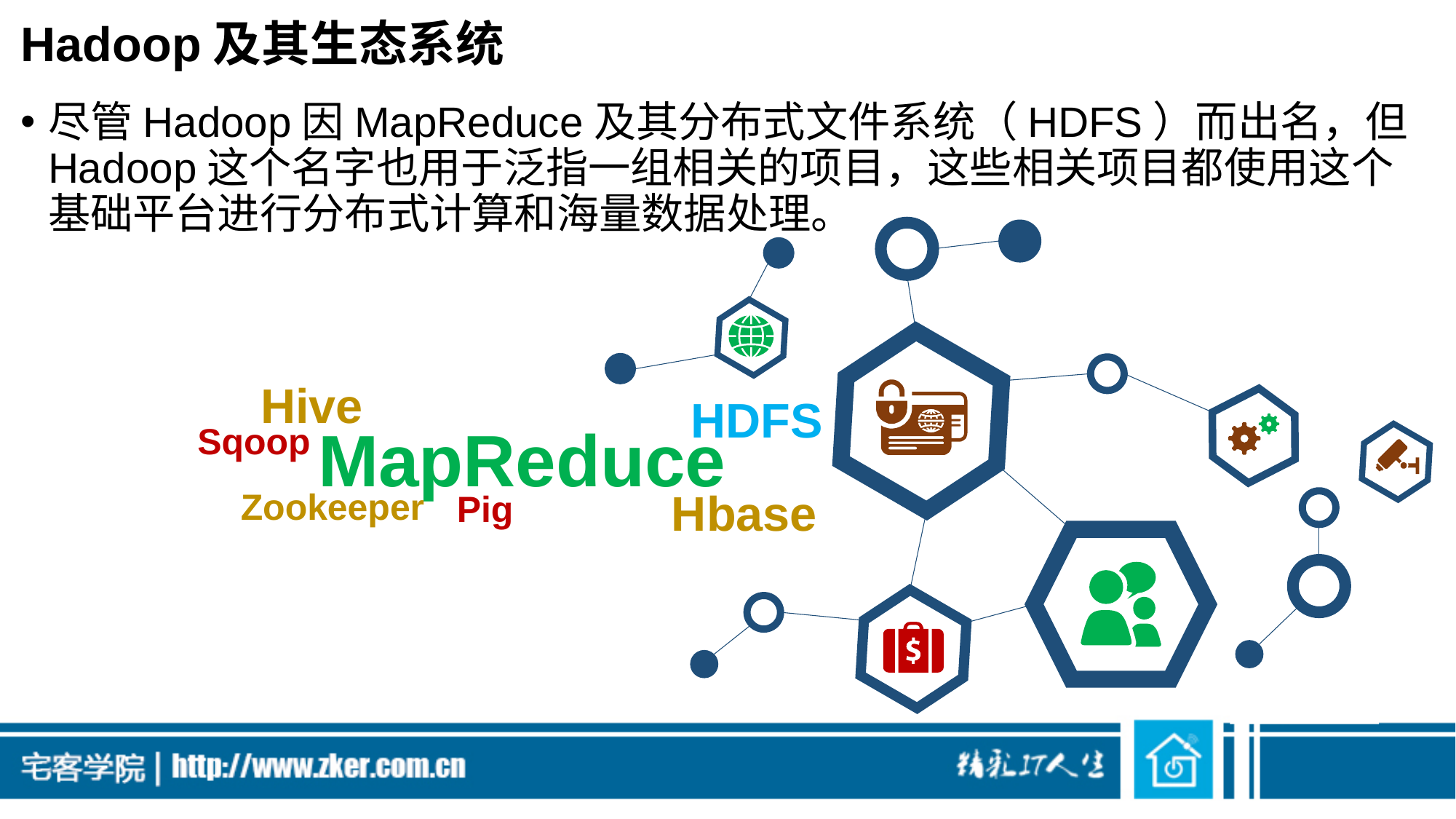

# Hadoop及其生态系统
尽管Hadoop因MapReduce及其分布式文件系统（HDFS）而出名，但Hadoop这个名字也用于泛指一组相关的项目，这些相关项目都使用这个基础平台进行分布式计算和海量数据处理。

Hive
MapReduce
Sqoop
Zookeeper
Pig
HDFS
Hbase